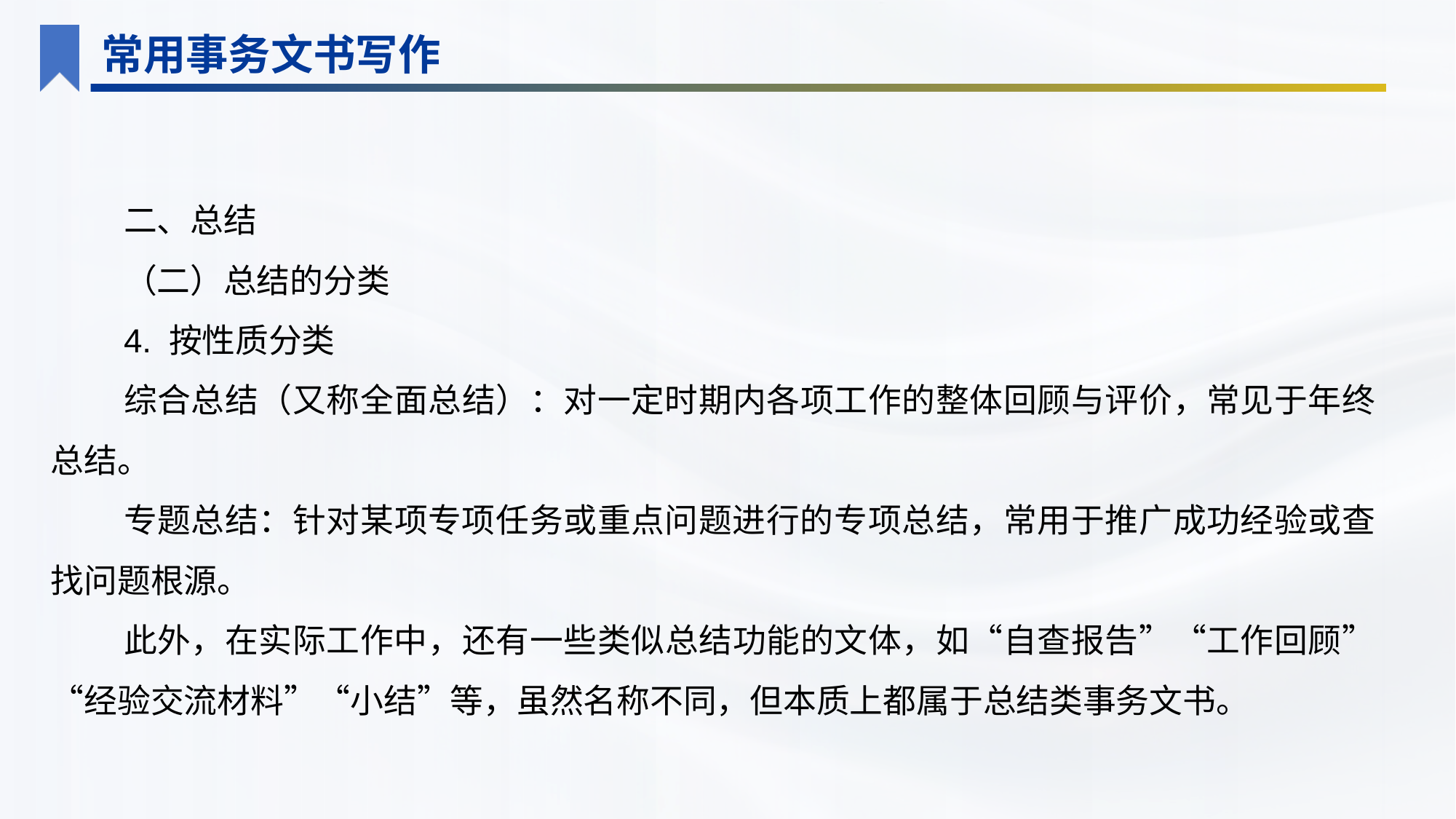

常用事务文书写作
二、总结
（二）总结的分类
4. 按性质分类
综合总结（又称全面总结）：对一定时期内各项工作的整体回顾与评价，常见于年终总结。
专题总结：针对某项专项任务或重点问题进行的专项总结，常用于推广成功经验或查找问题根源。
此外，在实际工作中，还有一些类似总结功能的文体，如“自查报告”“工作回顾”“经验交流材料”“小结”等，虽然名称不同，但本质上都属于总结类事务文书。